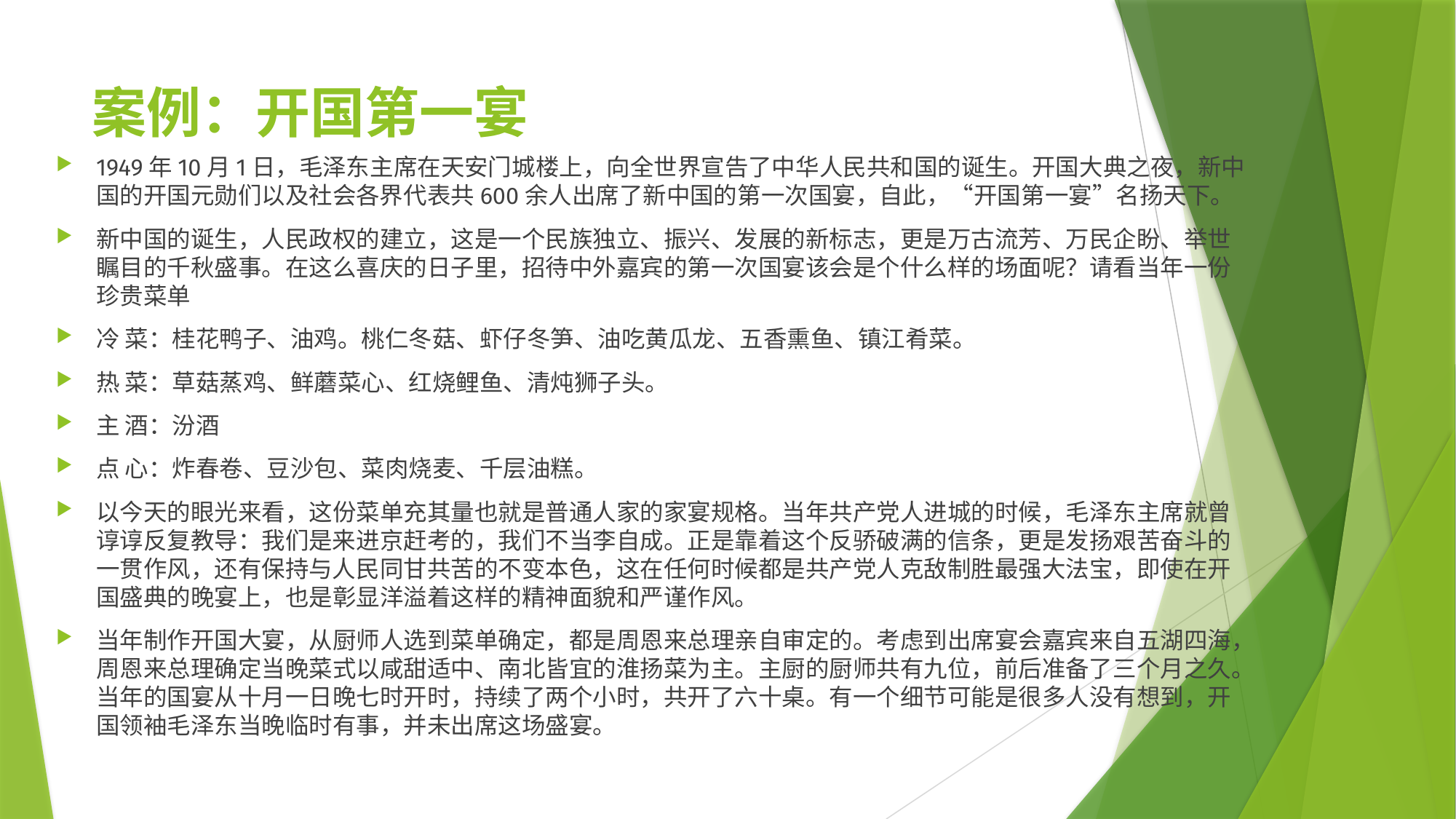

# 案例：开国第一宴
1949年10月1日，毛泽东主席在天安门城楼上，向全世界宣告了中华人民共和国的诞生。开国大典之夜，新中国的开国元勋们以及社会各界代表共600余人出席了新中国的第一次国宴，自此，“开国第一宴”名扬天下。
新中国的诞生，人民政权的建立，这是一个民族独立、振兴、发展的新标志，更是万古流芳、万民企盼、举世瞩目的千秋盛事。在这么喜庆的日子里，招待中外嘉宾的第一次国宴该会是个什么样的场面呢？请看当年一份珍贵菜单
冷 菜：桂花鸭子、油鸡。桃仁冬菇、虾仔冬笋、油吃黄瓜龙、五香熏鱼、镇江肴菜。
热 菜：草菇蒸鸡、鲜蘑菜心、红烧鲤鱼、清炖狮子头。
主 酒：汾酒
点 心：炸春卷、豆沙包、菜肉烧麦、千层油糕。
以今天的眼光来看，这份菜单充其量也就是普通人家的家宴规格。当年共产党人进城的时候，毛泽东主席就曾谆谆反复教导：我们是来进京赶考的，我们不当李自成。正是靠着这个反骄破满的信条，更是发扬艰苦奋斗的一贯作风，还有保持与人民同甘共苦的不变本色，这在任何时候都是共产党人克敌制胜最强大法宝，即使在开国盛典的晚宴上，也是彰显洋溢着这样的精神面貌和严谨作风。
当年制作开国大宴，从厨师人选到菜单确定，都是周恩来总理亲自审定的。考虑到出席宴会嘉宾来自五湖四海，周恩来总理确定当晚菜式以咸甜适中、南北皆宜的淮扬菜为主。主厨的厨师共有九位，前后准备了三个月之久。当年的国宴从十月一日晚七时开时，持续了两个小时，共开了六十桌。有一个细节可能是很多人没有想到，开国领袖毛泽东当晚临时有事，并未出席这场盛宴。